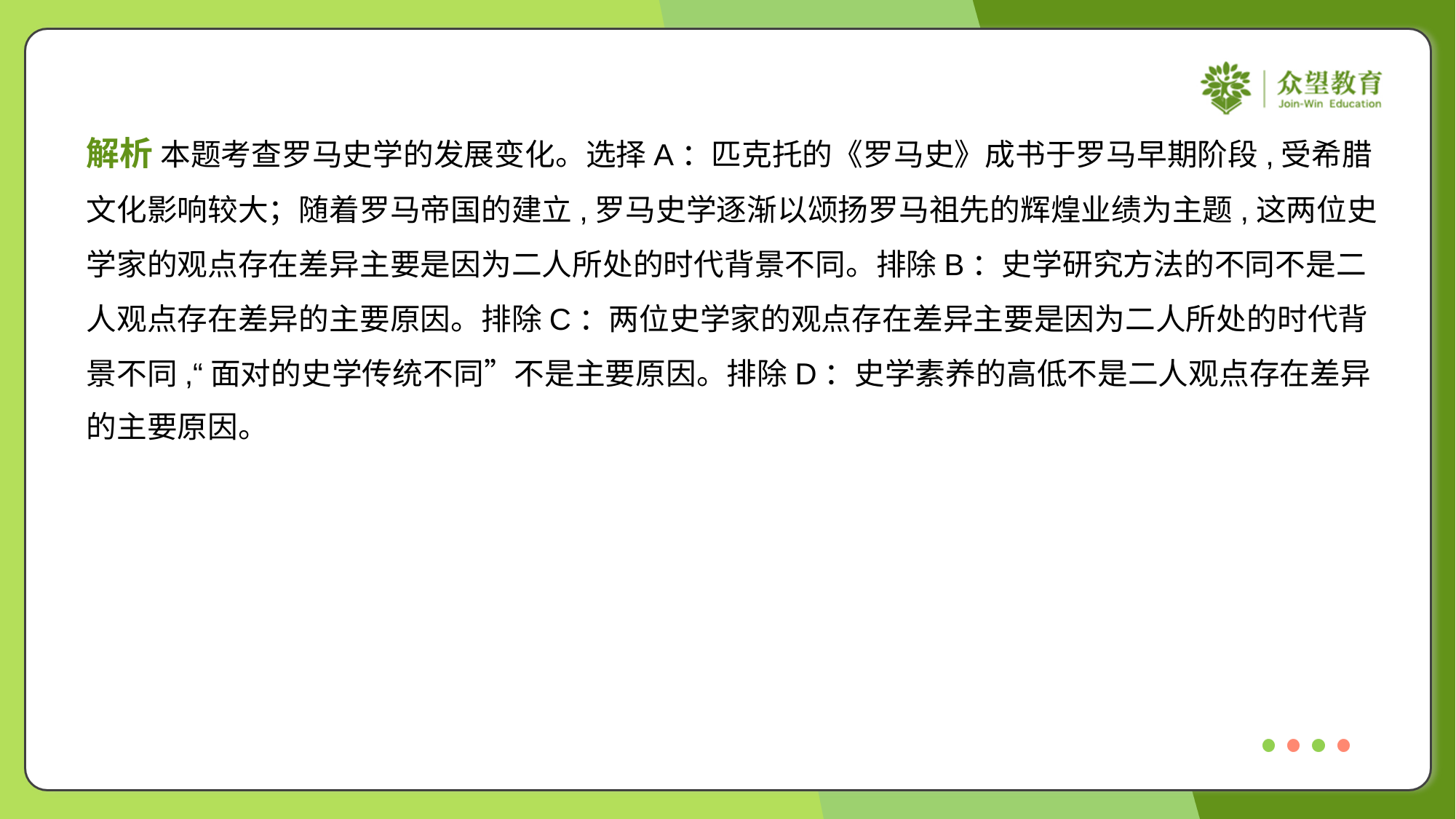

解析 本题考查罗马史学的发展变化。选择A：匹克托的《罗马史》成书于罗马早期阶段,受希腊
文化影响较大；随着罗马帝国的建立,罗马史学逐渐以颂扬罗马祖先的辉煌业绩为主题,这两位史
学家的观点存在差异主要是因为二人所处的时代背景不同。排除B：史学研究方法的不同不是二
人观点存在差异的主要原因。排除C：两位史学家的观点存在差异主要是因为二人所处的时代背
景不同,“面对的史学传统不同”不是主要原因。排除D：史学素养的高低不是二人观点存在差异
的主要原因。